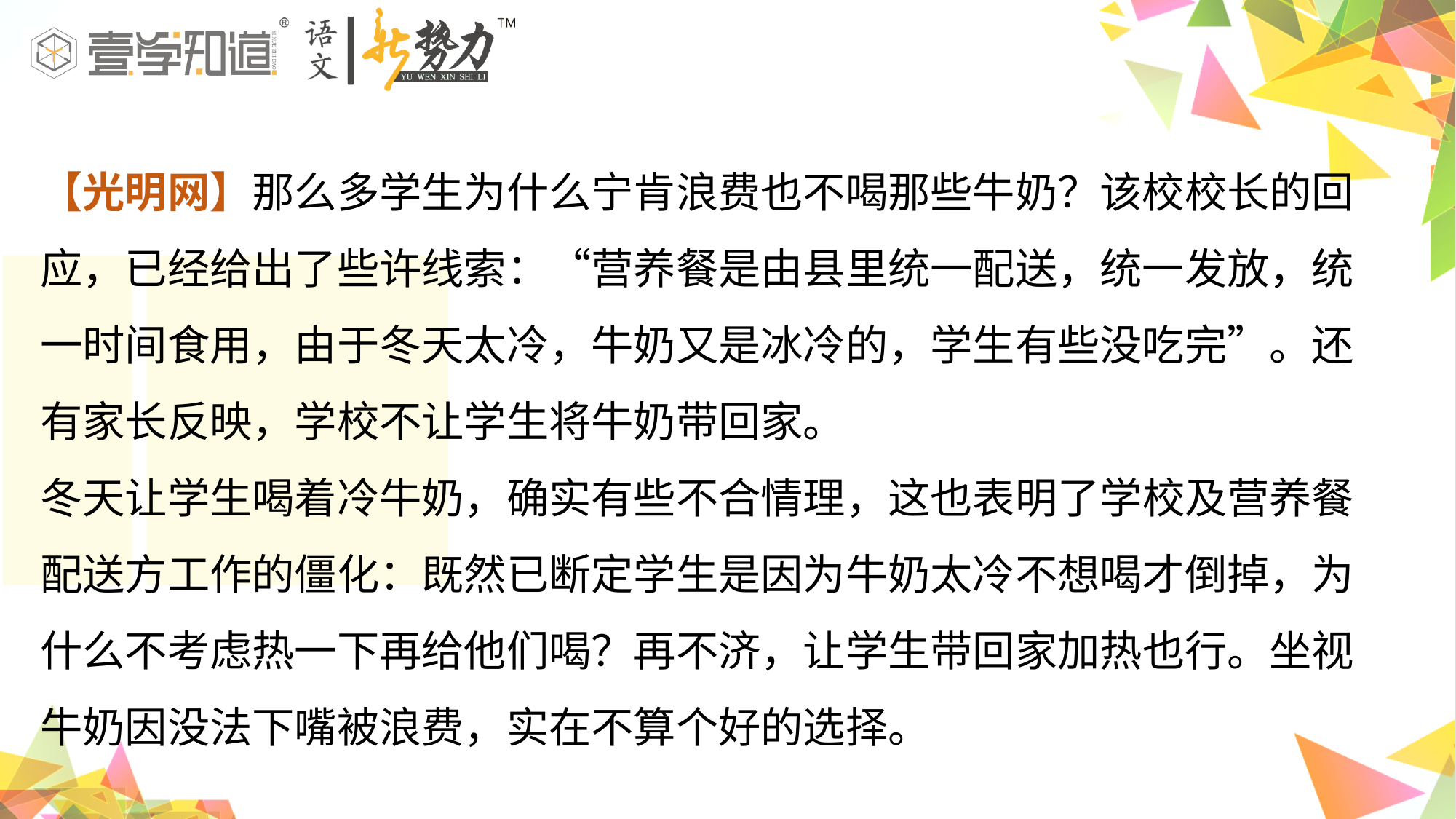

【光明网】那么多学生为什么宁肯浪费也不喝那些牛奶？该校校长的回应，已经给出了些许线索：“营养餐是由县里统一配送，统一发放，统一时间食用，由于冬天太冷，牛奶又是冰冷的，学生有些没吃完”。还有家长反映，学校不让学生将牛奶带回家。
冬天让学生喝着冷牛奶，确实有些不合情理，这也表明了学校及营养餐配送方工作的僵化：既然已断定学生是因为牛奶太冷不想喝才倒掉，为什么不考虑热一下再给他们喝？再不济，让学生带回家加热也行。坐视牛奶因没法下嘴被浪费，实在不算个好的选择。